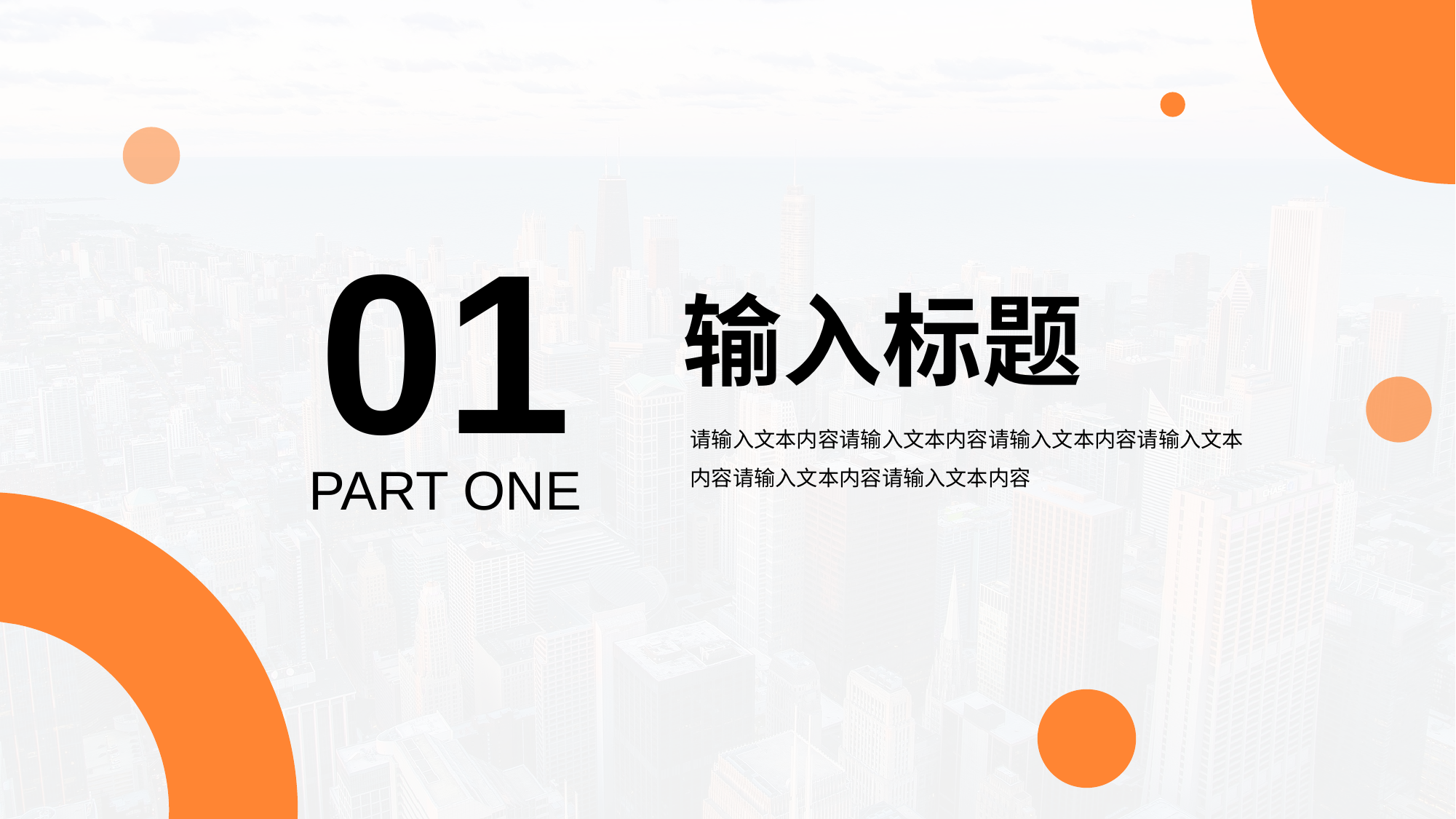

01
输入标题

请输入文本内容请输入文本内容请输入文本内容请输入文本内容请输入文本内容请输入文本内容
PART ONE